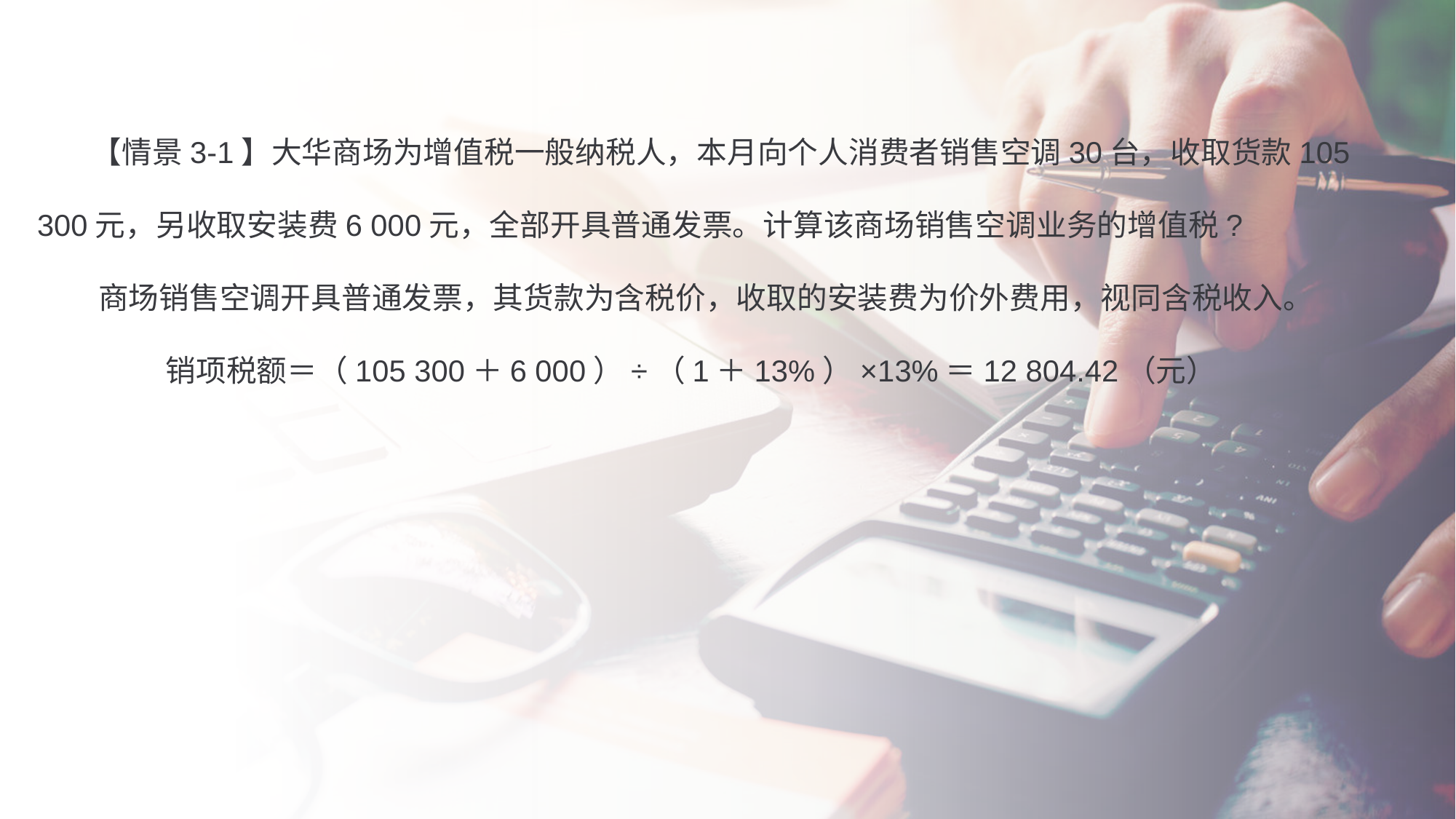

【情景3-1】大华商场为增值税一般纳税人，本月向个人消费者销售空调30台，收取货款105 300元，另收取安装费6 000元，全部开具普通发票。计算该商场销售空调业务的增值税?
        商场销售空调开具普通发票，其货款为含税价，收取的安装费为价外费用，视同含税收入。
                  销项税额＝（105 300＋6 000）÷（1＋13%）×13%＝12 804.42（元）